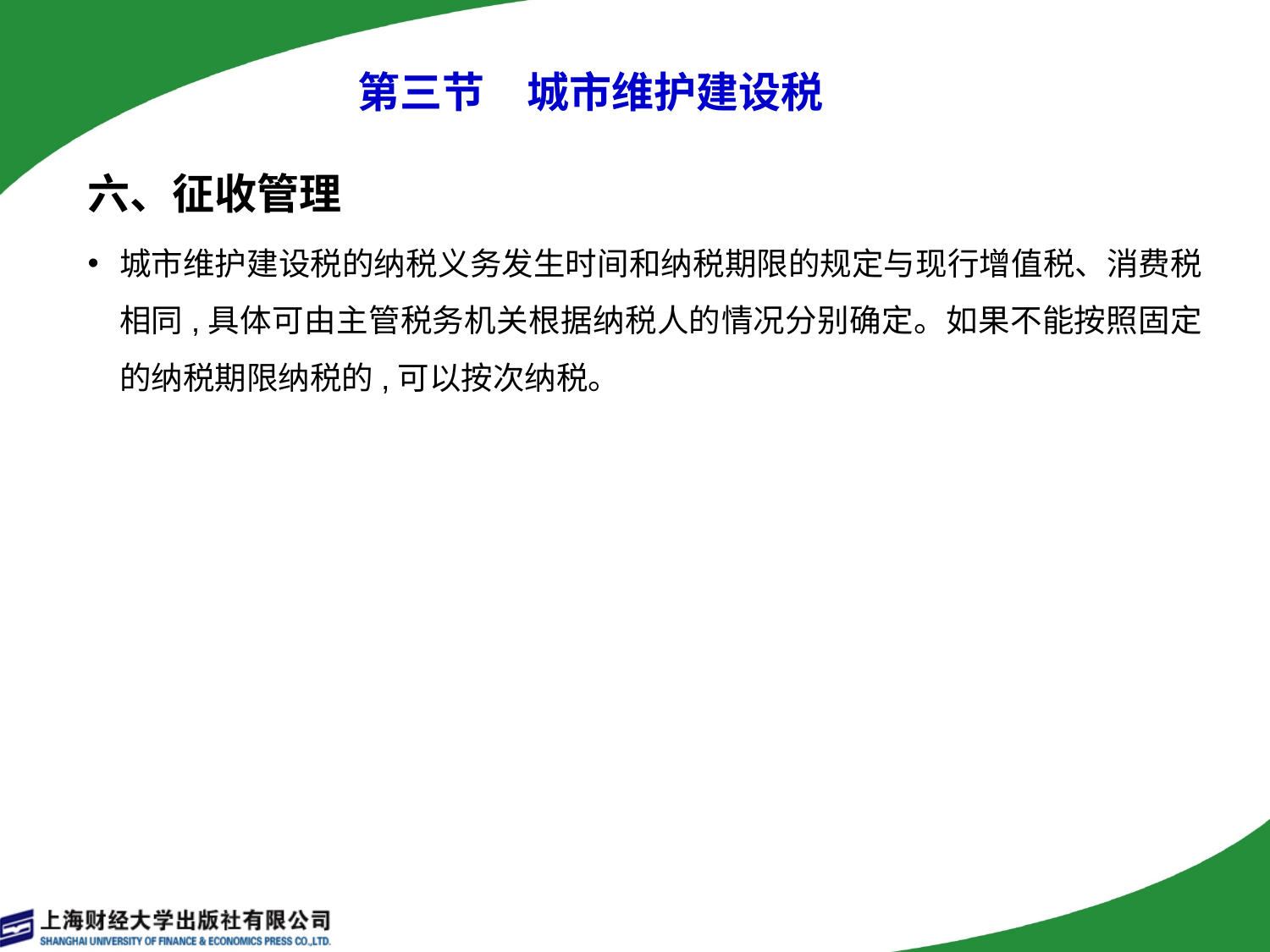

# 第三节　城市维护建设税
六、征收管理
城市维护建设税的纳税义务发生时间和纳税期限的规定与现行增值税、消费税相同,具体可由主管税务机关根据纳税人的情况分别确定。如果不能按照固定的纳税期限纳税的,可以按次纳税。